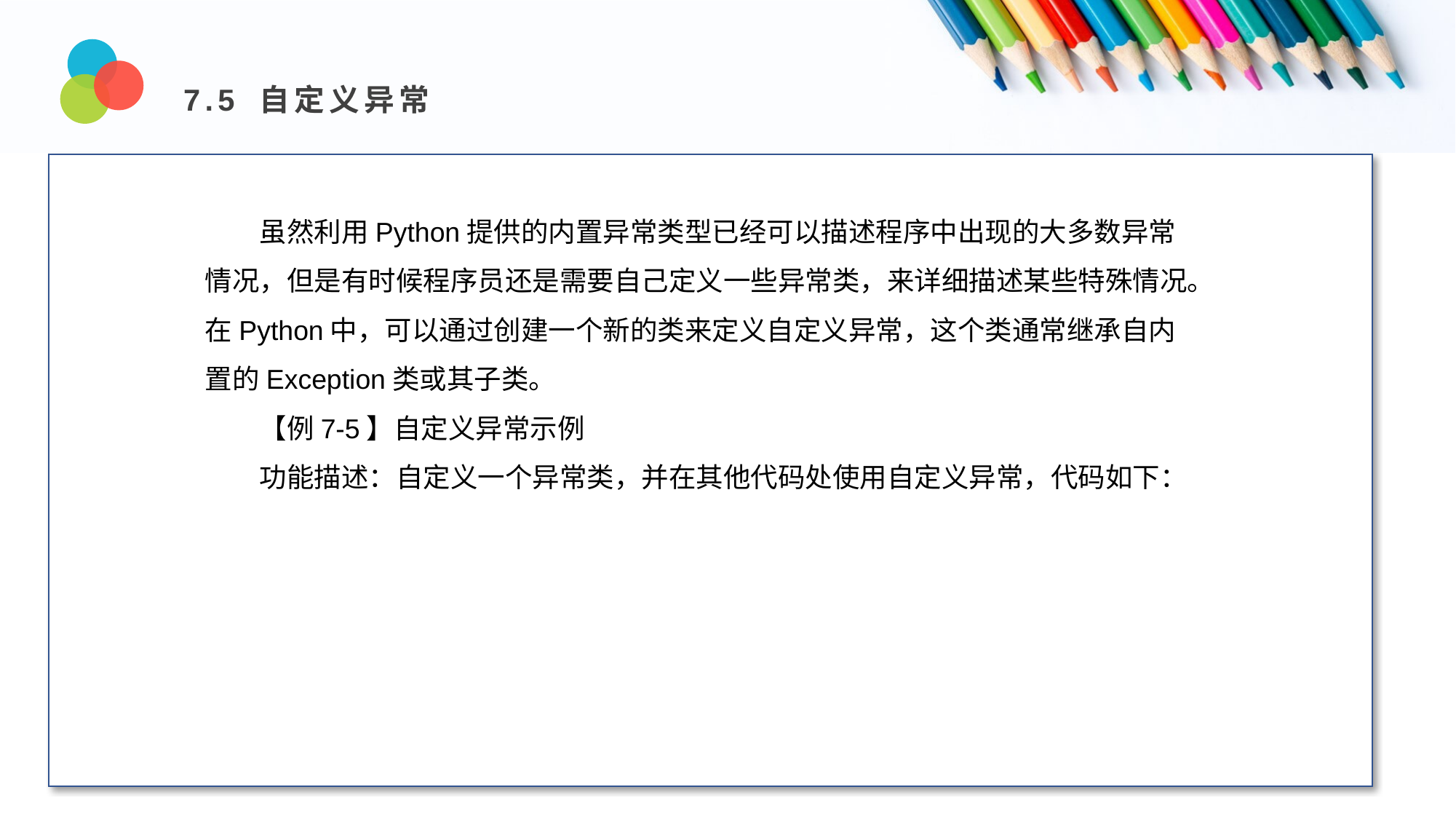

7.5 自定义异常
Design and Production
虽然利用Python提供的内置异常类型已经可以描述程序中出现的大多数异常情况，但是有时候程序员还是需要自己定义一些异常类，来详细描述某些特殊情况。在Python中，可以通过创建一个新的类来定义自定义异常，这个类通常继承自内置的Exception类或其子类。
【例7-5】自定义异常示例
功能描述：自定义一个异常类，并在其他代码处使用自定义异常，代码如下：